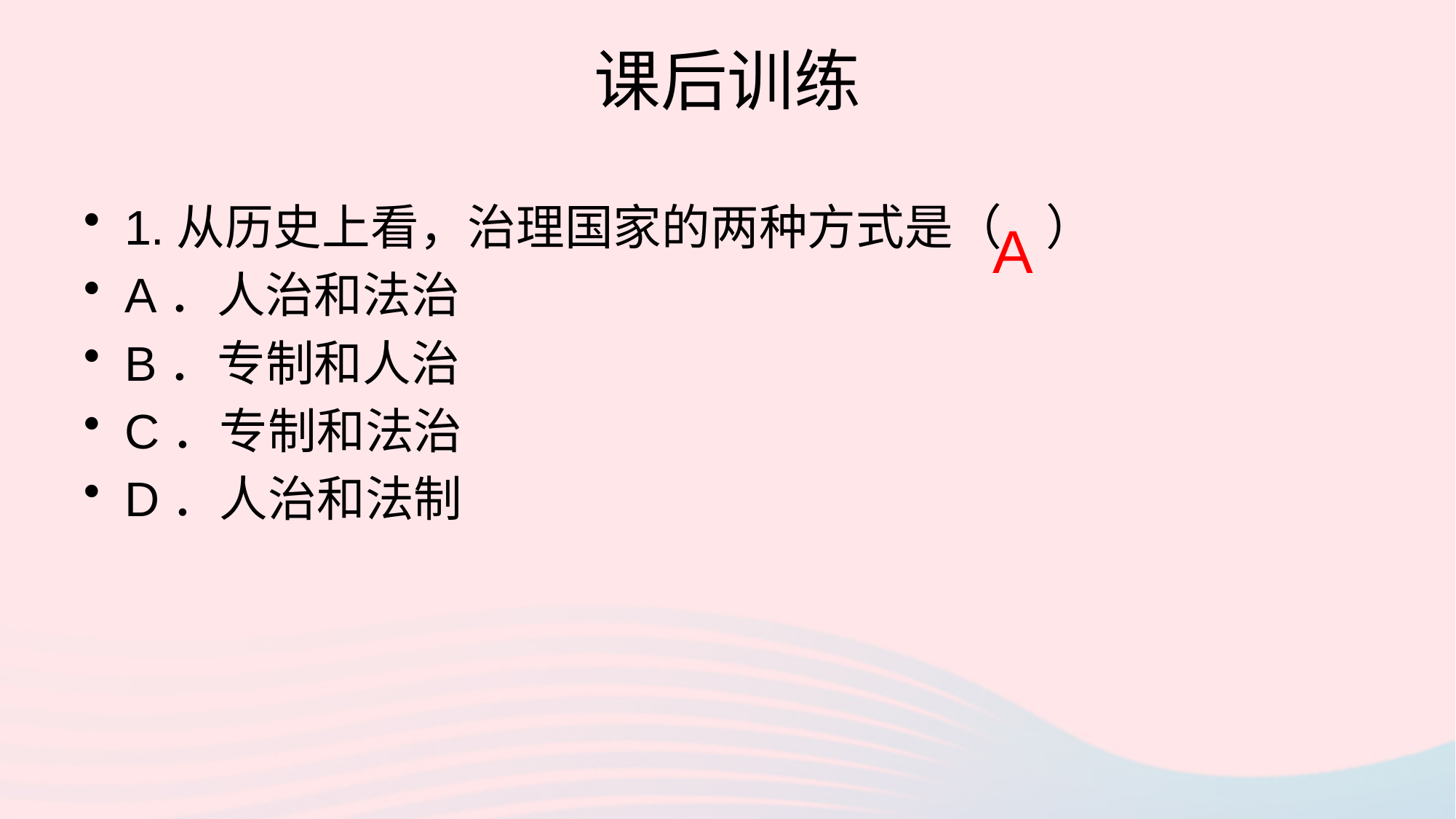

# 课后训练
1.从历史上看，治理国家的两种方式是（    ）
A．人治和法治
B．专制和人治
C．专制和法治
D．人治和法制
A